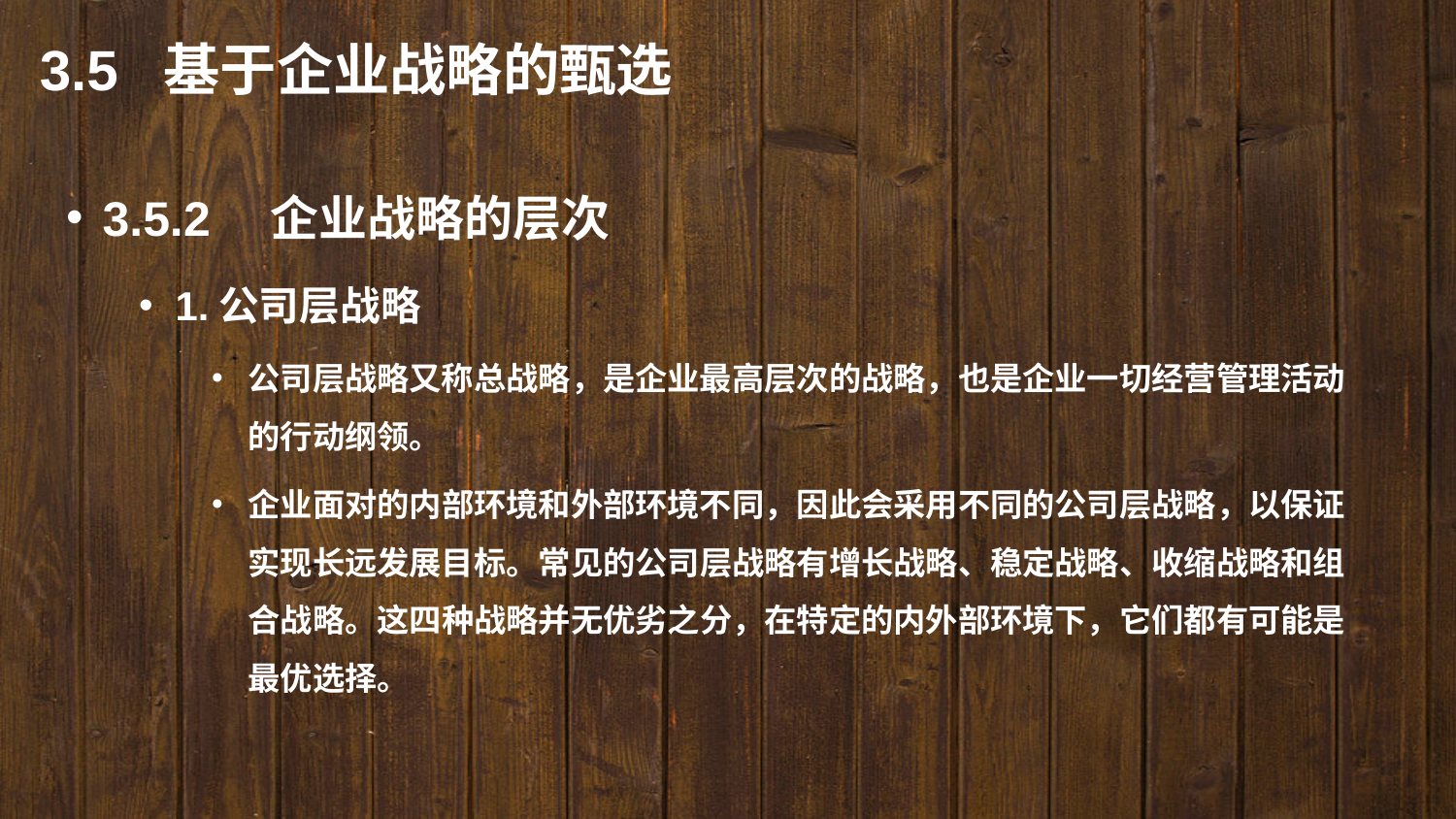

3.5  基于企业战略的甄选
3.5.2　企业战略的层次
1.公司层战略
公司层战略又称总战略，是企业最高层次的战略，也是企业一切经营管理活动的行动纲领。
企业面对的内部环境和外部环境不同，因此会采用不同的公司层战略，以保证实现长远发展目标。常见的公司层战略有增长战略、稳定战略、收缩战略和组合战略。这四种战略并无优劣之分，在特定的内外部环境下，它们都有可能是最优选择。